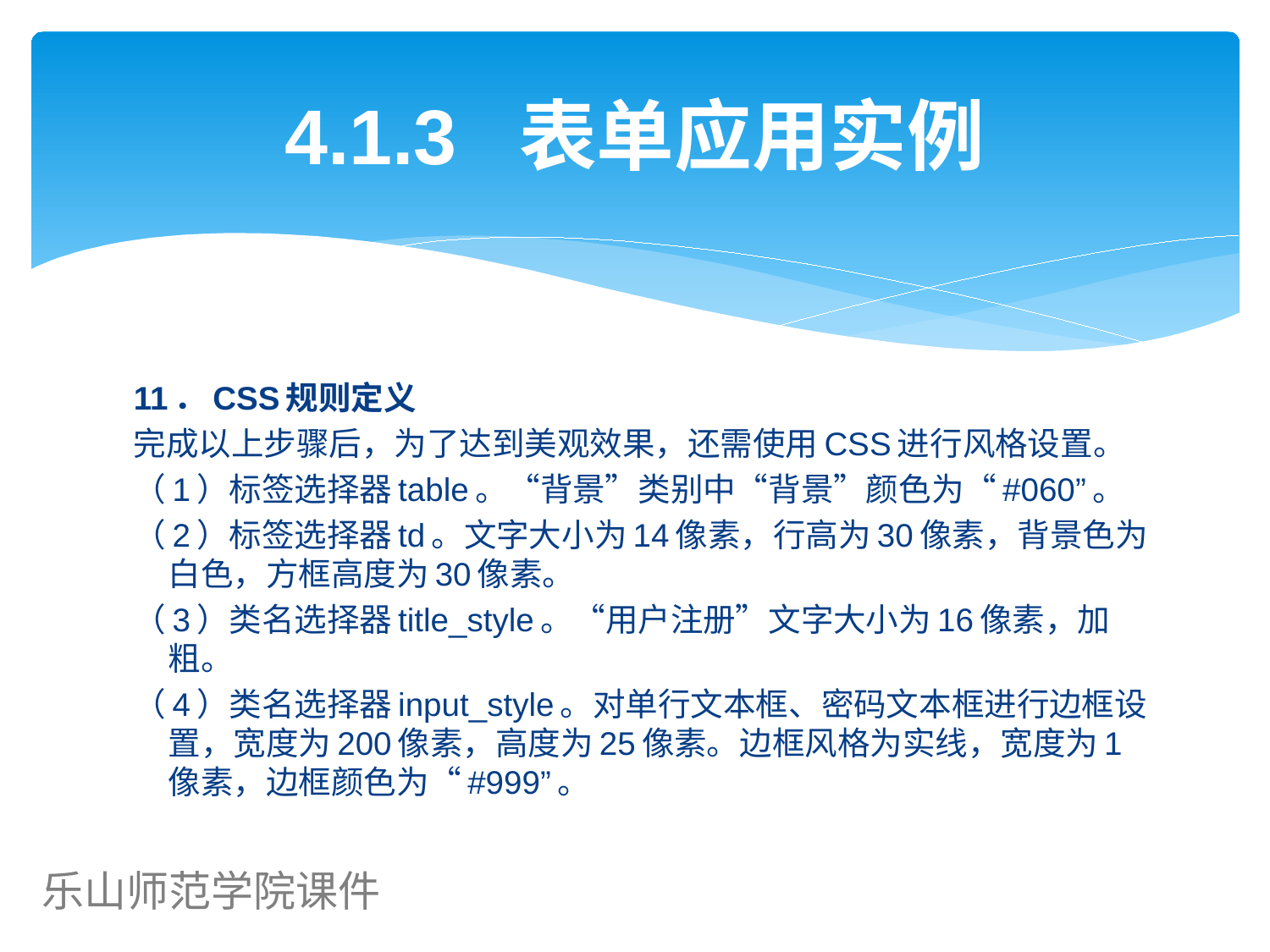

# 4.1.3  表单应用实例
11．CSS规则定义
完成以上步骤后，为了达到美观效果，还需使用CSS进行风格设置。
（1）标签选择器table。“背景”类别中“背景”颜色为“#060”。
（2）标签选择器td。文字大小为14像素，行高为30像素，背景色为白色，方框高度为30像素。
（3）类名选择器title_style。“用户注册”文字大小为16像素，加粗。
（4）类名选择器input_style。对单行文本框、密码文本框进行边框设置，宽度为200像素，高度为25像素。边框风格为实线，宽度为1像素，边框颜色为“#999”。